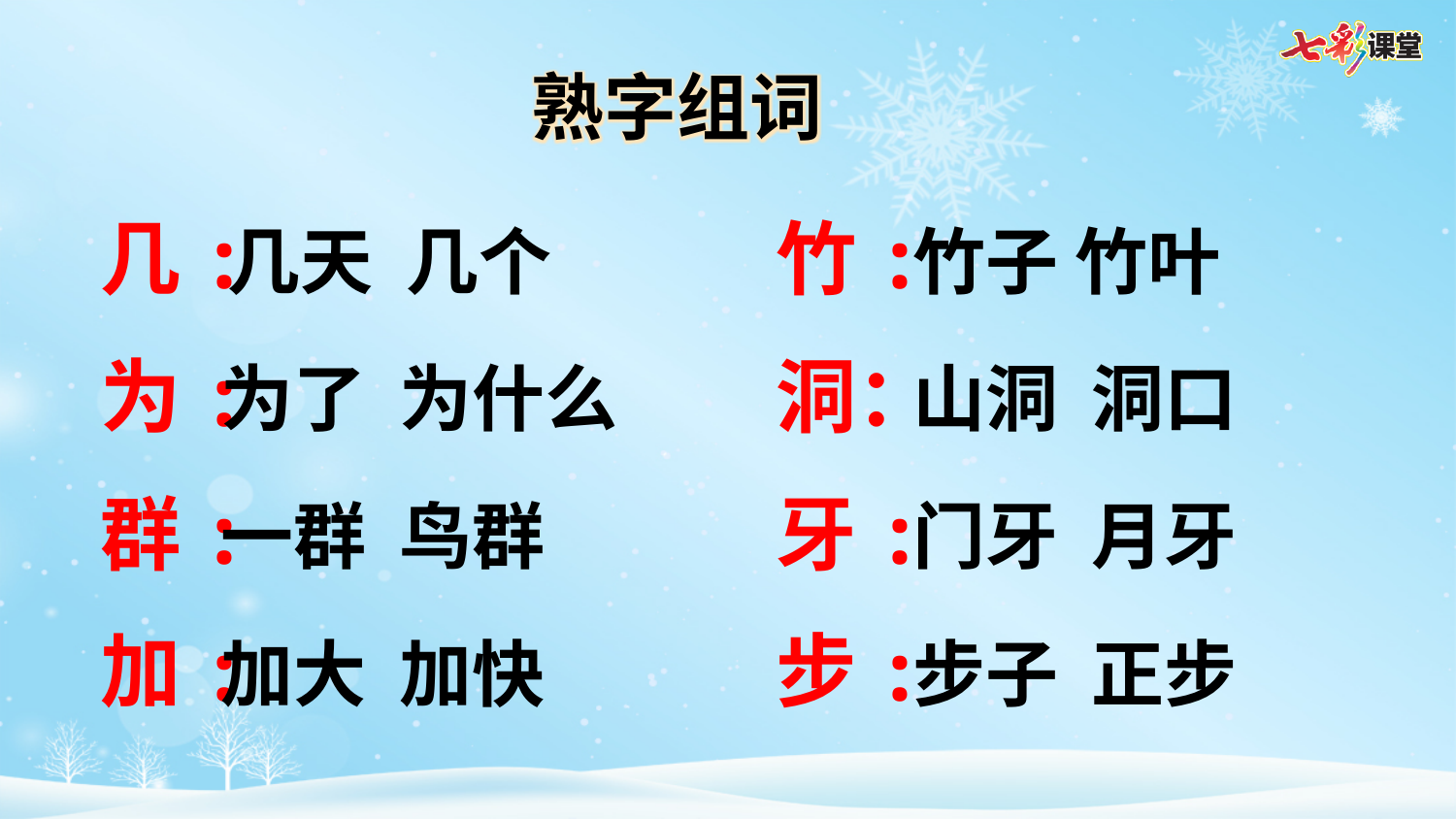

熟字组词
几:
竹:
几天  几个
竹子 竹叶
为:
洞：
为了  为什么
山洞  洞口
群:
牙:
一群  鸟群
门牙  月牙
加:
步:
加大  加快
步子  正步